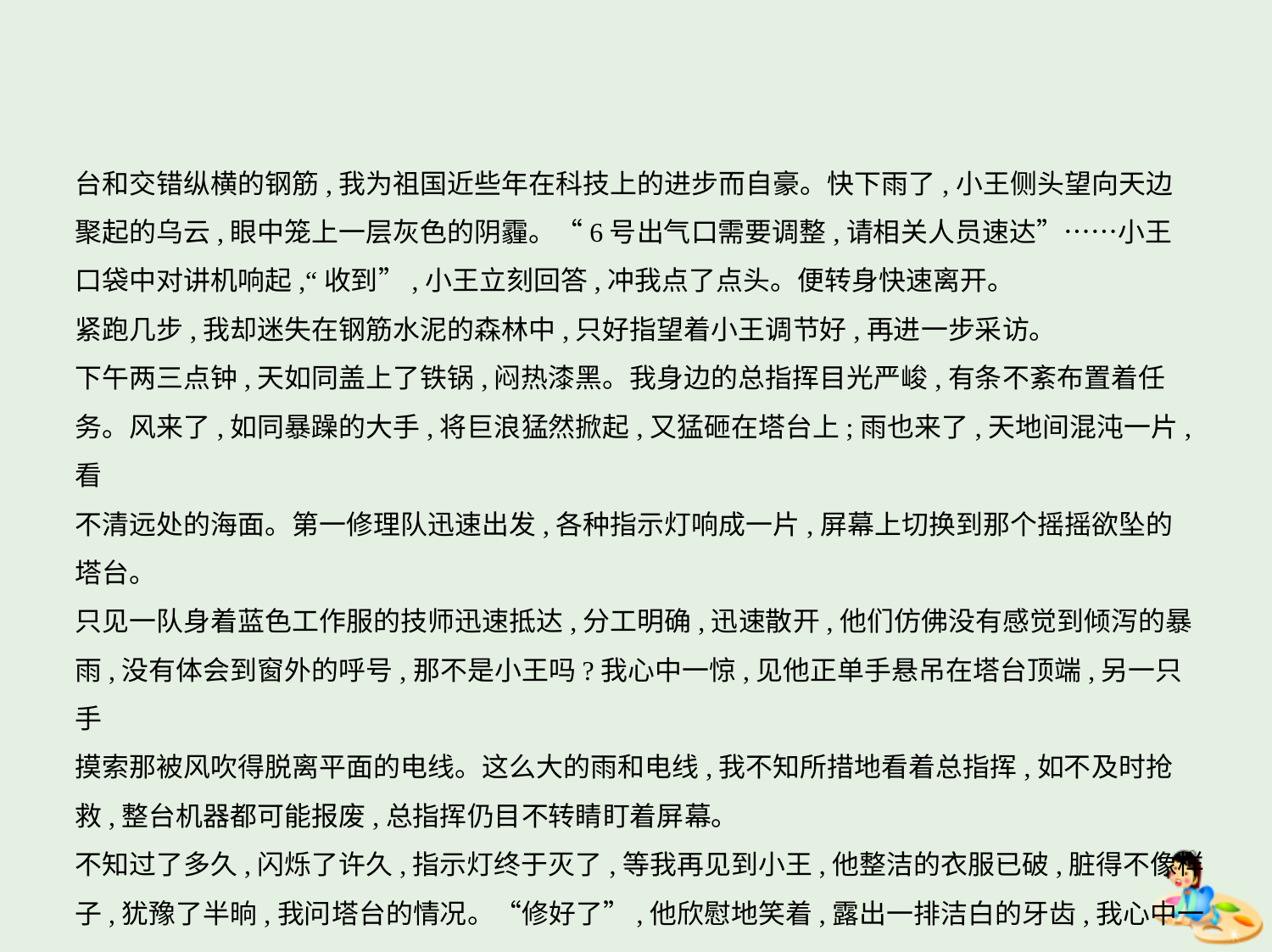

台和交错纵横的钢筋,我为祖国近些年在科技上的进步而自豪。快下雨了,小王侧头望向天边
聚起的乌云,眼中笼上一层灰色的阴霾。“6号出气口需要调整,请相关人员速达”……小王
口袋中对讲机响起,“收到”,小王立刻回答,冲我点了点头。便转身快速离开。
紧跑几步,我却迷失在钢筋水泥的森林中,只好指望着小王调节好,再进一步采访。
下午两三点钟,天如同盖上了铁锅,闷热漆黑。我身边的总指挥目光严峻,有条不紊布置着任
务。风来了,如同暴躁的大手,将巨浪猛然掀起,又猛砸在塔台上;雨也来了,天地间混沌一片,看
不清远处的海面。第一修理队迅速出发,各种指示灯响成一片,屏幕上切换到那个摇摇欲坠的
塔台。
只见一队身着蓝色工作服的技师迅速抵达,分工明确,迅速散开,他们仿佛没有感觉到倾泻的暴
雨,没有体会到窗外的呼号,那不是小王吗?我心中一惊,见他正单手悬吊在塔台顶端,另一只手
摸索那被风吹得脱离平面的电线。这么大的雨和电线,我不知所措地看着总指挥,如不及时抢
救,整台机器都可能报废,总指挥仍目不转睛盯着屏幕。
不知过了多久,闪烁了许久,指示灯终于灭了,等我再见到小王,他整洁的衣服已破,脏得不像样
子,犹豫了半晌,我问塔台的情况。“修好了”,他欣慰地笑着,露出一排洁白的牙齿,我心中一